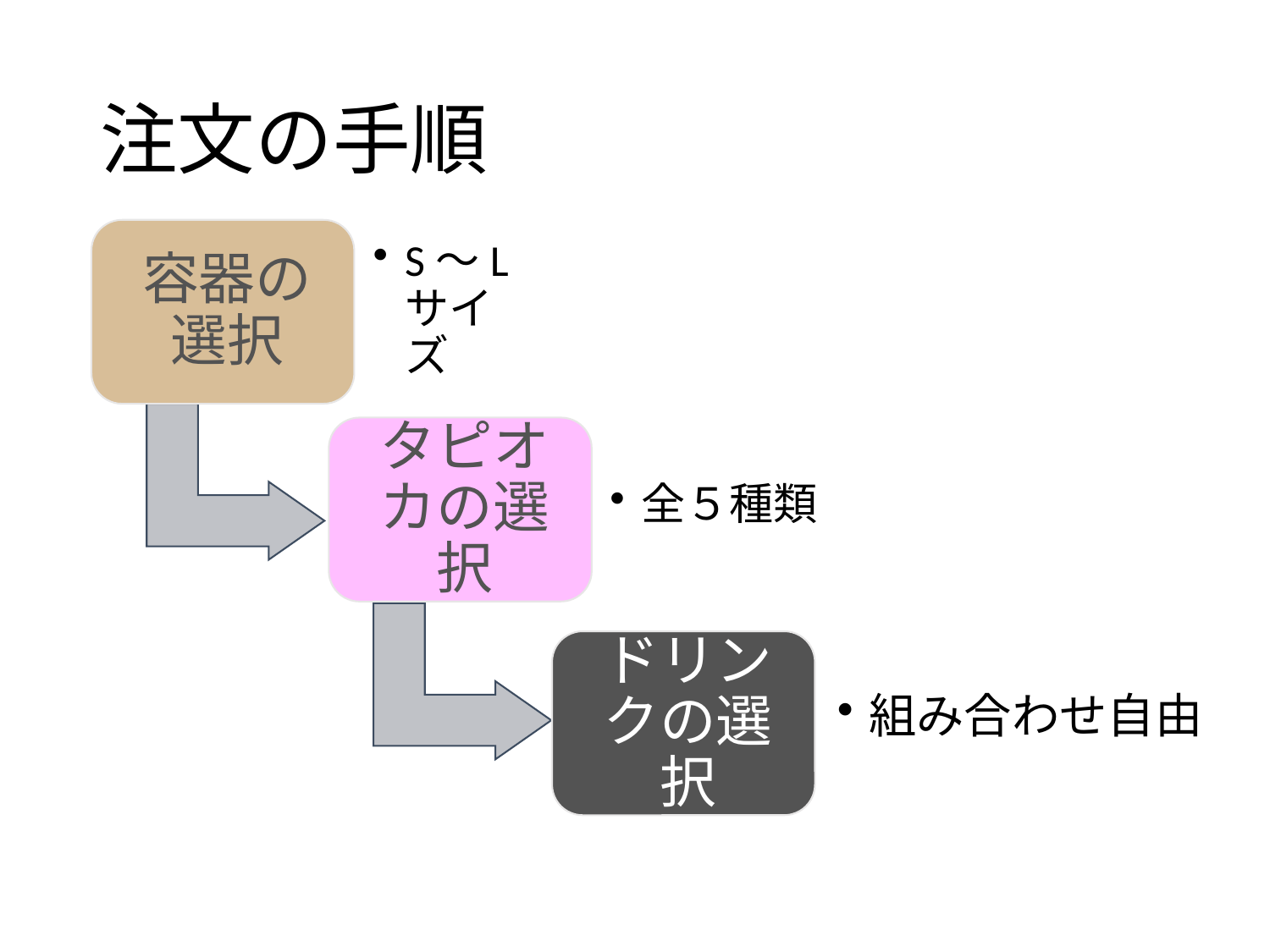

# 注文の手順
容器の選択
S～Lサイズ
タピオカの選択
全５種類
ドリンクの選択
組み合わせ自由